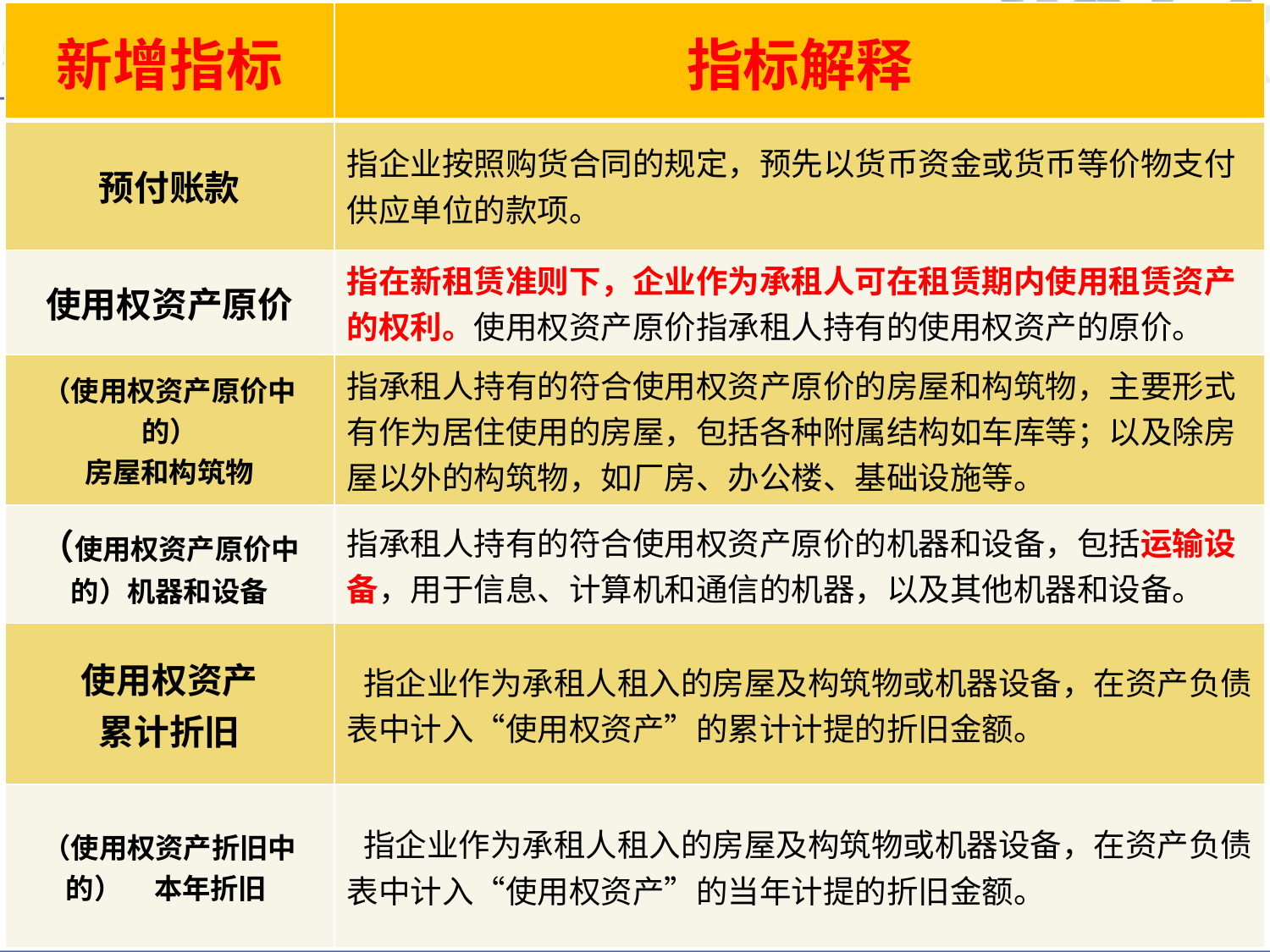

| 新增指标 | 指标解释 |
| --- | --- |
| 预付账款 | 指企业按照购货合同的规定，预先以货币资金或货币等价物支付供应单位的款项。 |
| 使用权资产原价 | 指在新租赁准则下，企业作为承租人可在租赁期内使用租赁资产的权利。使用权资产原价指承租人持有的使用权资产的原价。 |
| （使用权资产原价中的） 房屋和构筑物 | 指承租人持有的符合使用权资产原价的房屋和构筑物，主要形式有作为居住使用的房屋，包括各种附属结构如车库等；以及除房屋以外的构筑物，如厂房、办公楼、基础设施等。 |
| （使用权资产原价中的）机器和设备 | 指承租人持有的符合使用权资产原价的机器和设备，包括运输设备，用于信息、计算机和通信的机器，以及其他机器和设备。 |
| 使用权资产 累计折旧 | 指企业作为承租人租入的房屋及构筑物或机器设备，在资产负债 表中计入“使用权资产”的累计计提的折旧金额。 |
| （使用权资产折旧中的） 本年折旧 | 指企业作为承租人租入的房屋及构筑物或机器设备，在资产负债表中计入“使用权资产”的当年计提的折旧金额。 |
新增指标及其解释